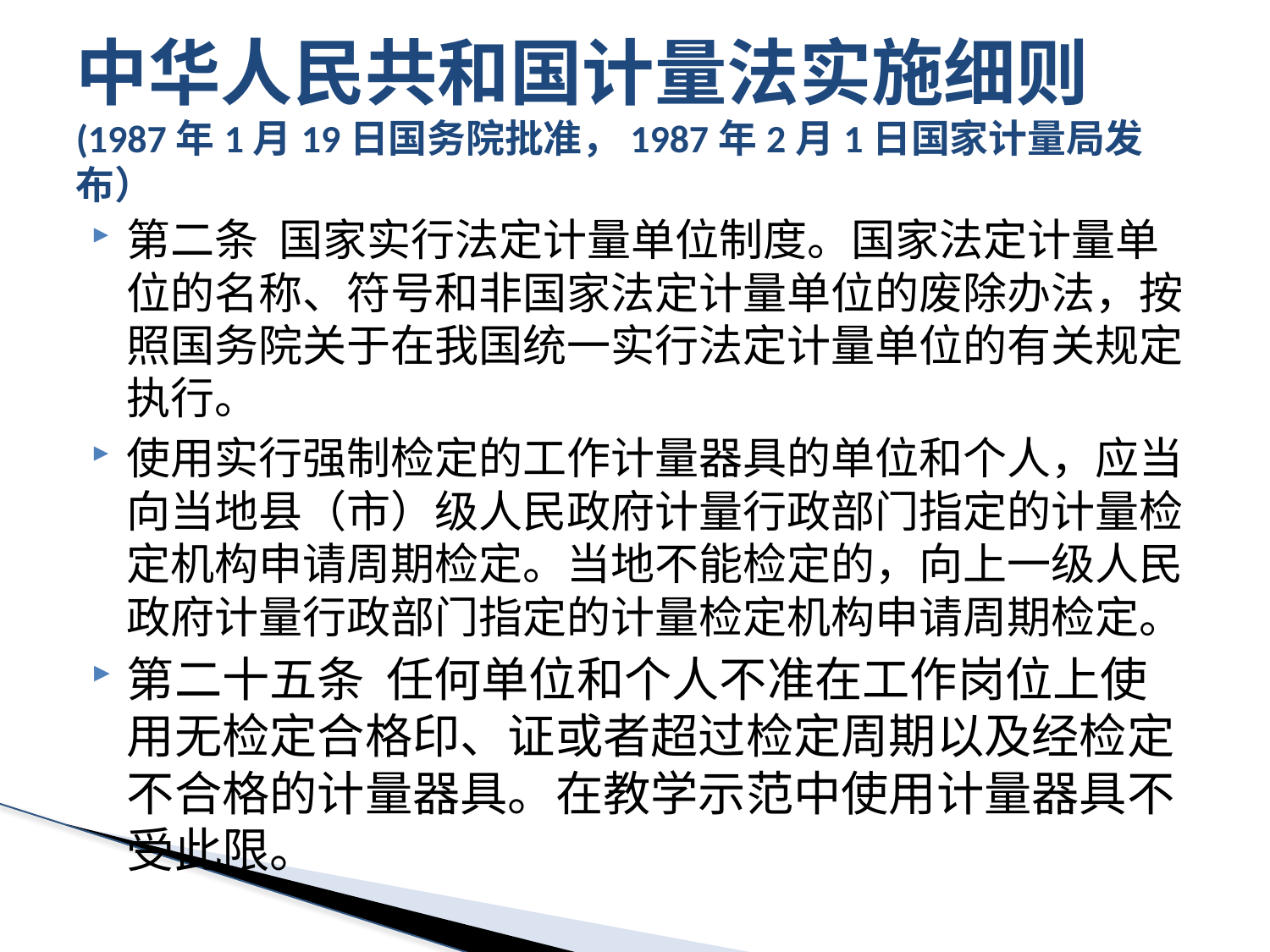

# 中华人民共和国计量法实施细则 (1987年1月19日国务院批准，1987年2月1日国家计量局发布）
第二条  国家实行法定计量单位制度。国家法定计量单位的名称、符号和非国家法定计量单位的废除办法，按照国务院关于在我国统一实行法定计量单位的有关规定执行。
使用实行强制检定的工作计量器具的单位和个人，应当向当地县（市）级人民政府计量行政部门指定的计量检定机构申请周期检定。当地不能检定的，向上一级人民政府计量行政部门指定的计量检定机构申请周期检定。
第二十五条  任何单位和个人不准在工作岗位上使用无检定合格印、证或者超过检定周期以及经检定不合格的计量器具。在教学示范中使用计量器具不受此限。